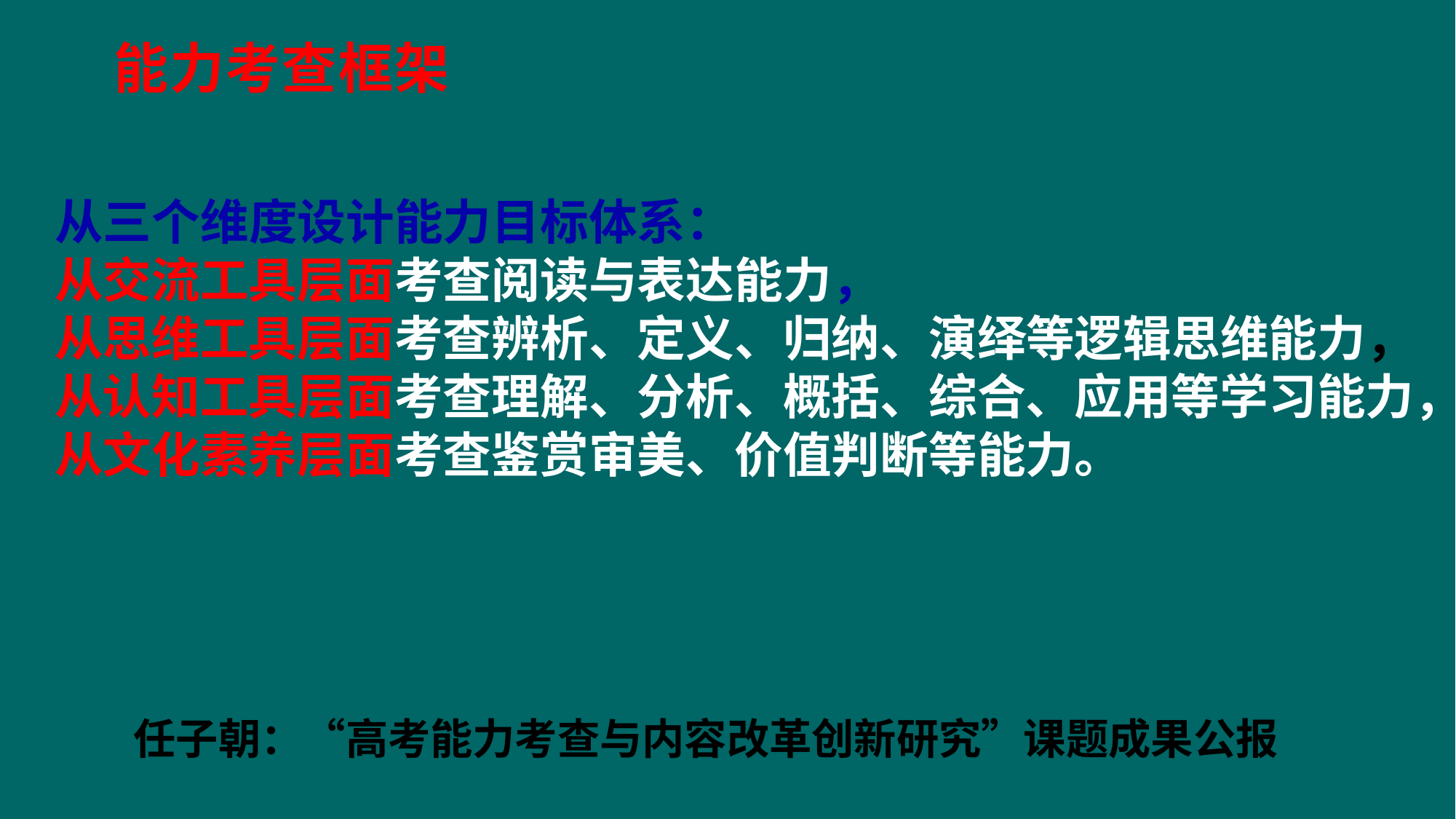

能力考查框架
从三个维度设计能力目标体系：
从交流工具层面考查阅读与表达能力，
从思维工具层面考查辨析、定义、归纳、演绎等逻辑思维能力，
从认知工具层面考查理解、分析、概括、综合、应用等学习能力，
从文化素养层面考查鉴赏审美、价值判断等能力。
任子朝：“高考能力考查与内容改革创新研究”课题成果公报